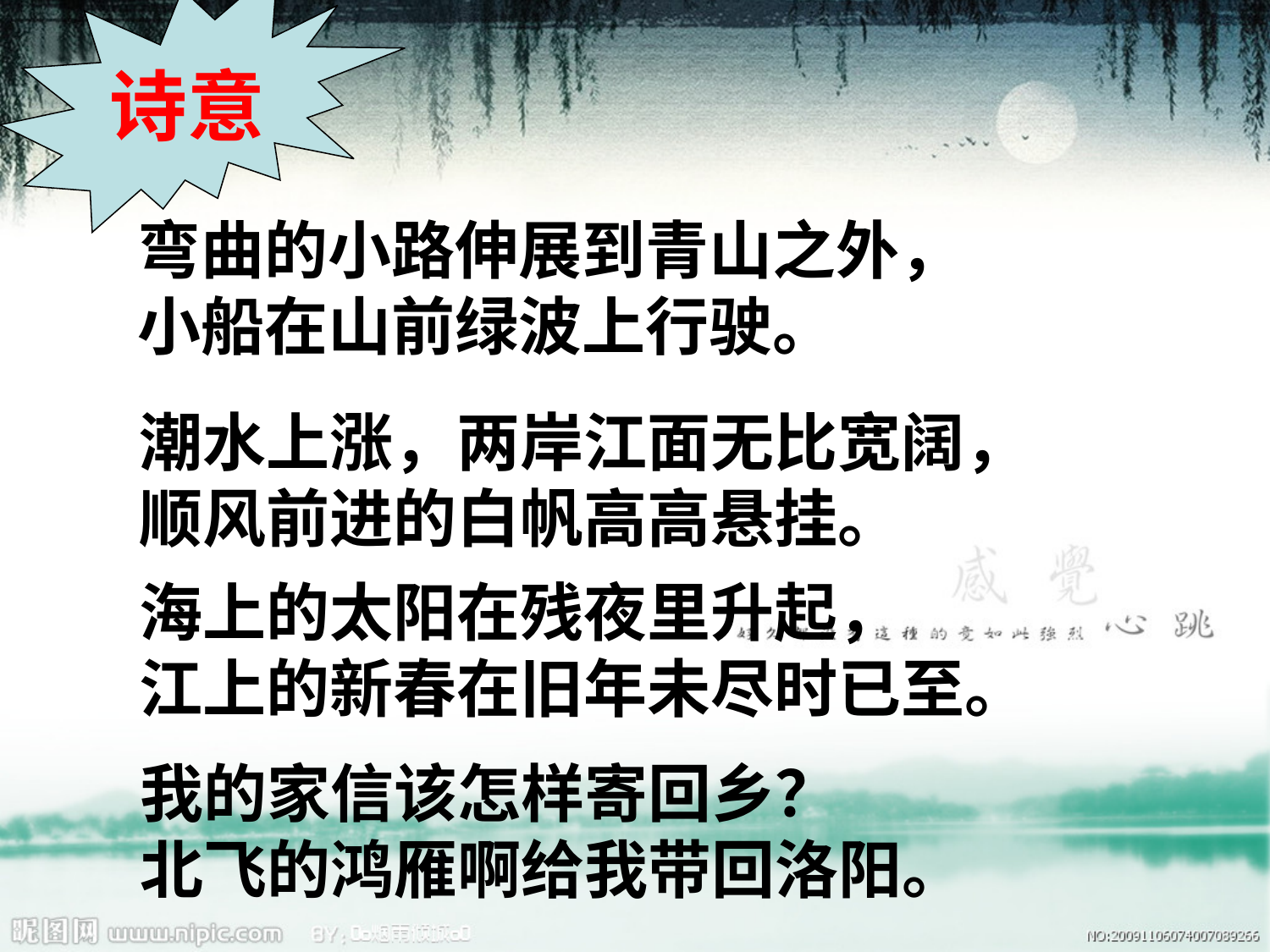

诗意
弯曲的小路伸展到青山之外，
小船在山前绿波上行驶。
潮水上涨，两岸江面无比宽阔，
顺风前进的白帆高高悬挂。
海上的太阳在残夜里升起，
江上的新春在旧年未尽时已至。
我的家信该怎样寄回乡？
北飞的鸿雁啊给我带回洛阳。